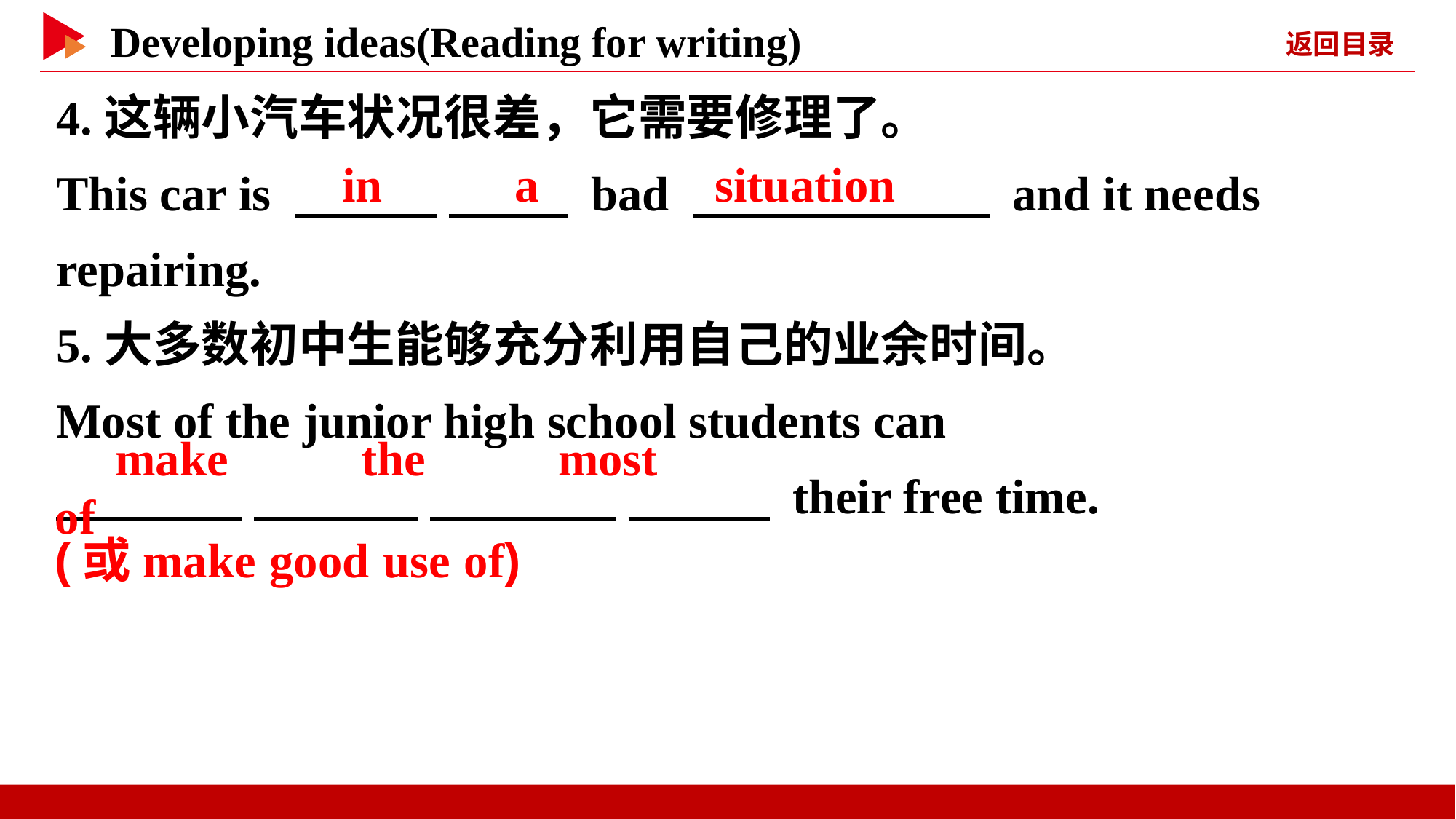

4.这辆小汽车状况很差，它需要修理了。
This car is 　    　 　  　 bad 　                  　 and it needs repairing.
5.大多数初中生能够充分利用自己的业余时间。
Most of the junior high school students can
　        　 　      　 　        　 　    　 their free time.
　in　 　a
　situation
　make　 　the　 　most　 　of
(或make good use of)